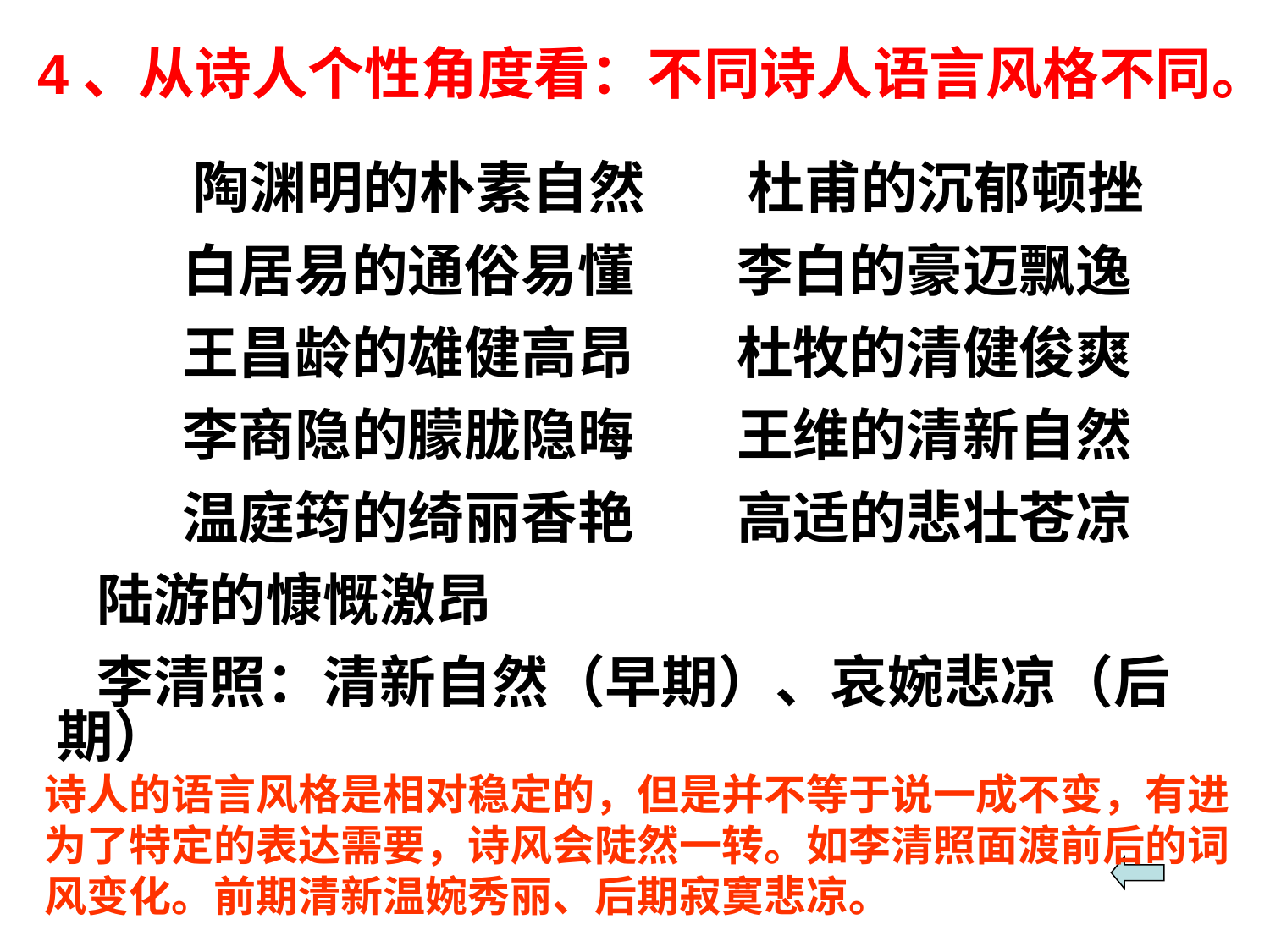

4、从诗人个性角度看：不同诗人语言风格不同。
 陶渊明的朴素自然        杜甫的沉郁顿挫
白居易的通俗易懂        李白的豪迈飘逸
王昌龄的雄健高昂        杜牧的清健俊爽
李商隐的朦胧隐晦        王维的清新自然
温庭筠的绮丽香艳        高适的悲壮苍凉
  陆游的慷慨激昂
  李清照：清新自然（早期）、哀婉悲凉（后期）
诗人的语言风格是相对稳定的，但是并不等于说一成不变，有进为了特定的表达需要，诗风会陡然一转。如李清照面渡前后的词风变化。前期清新温婉秀丽、后期寂寞悲凉。